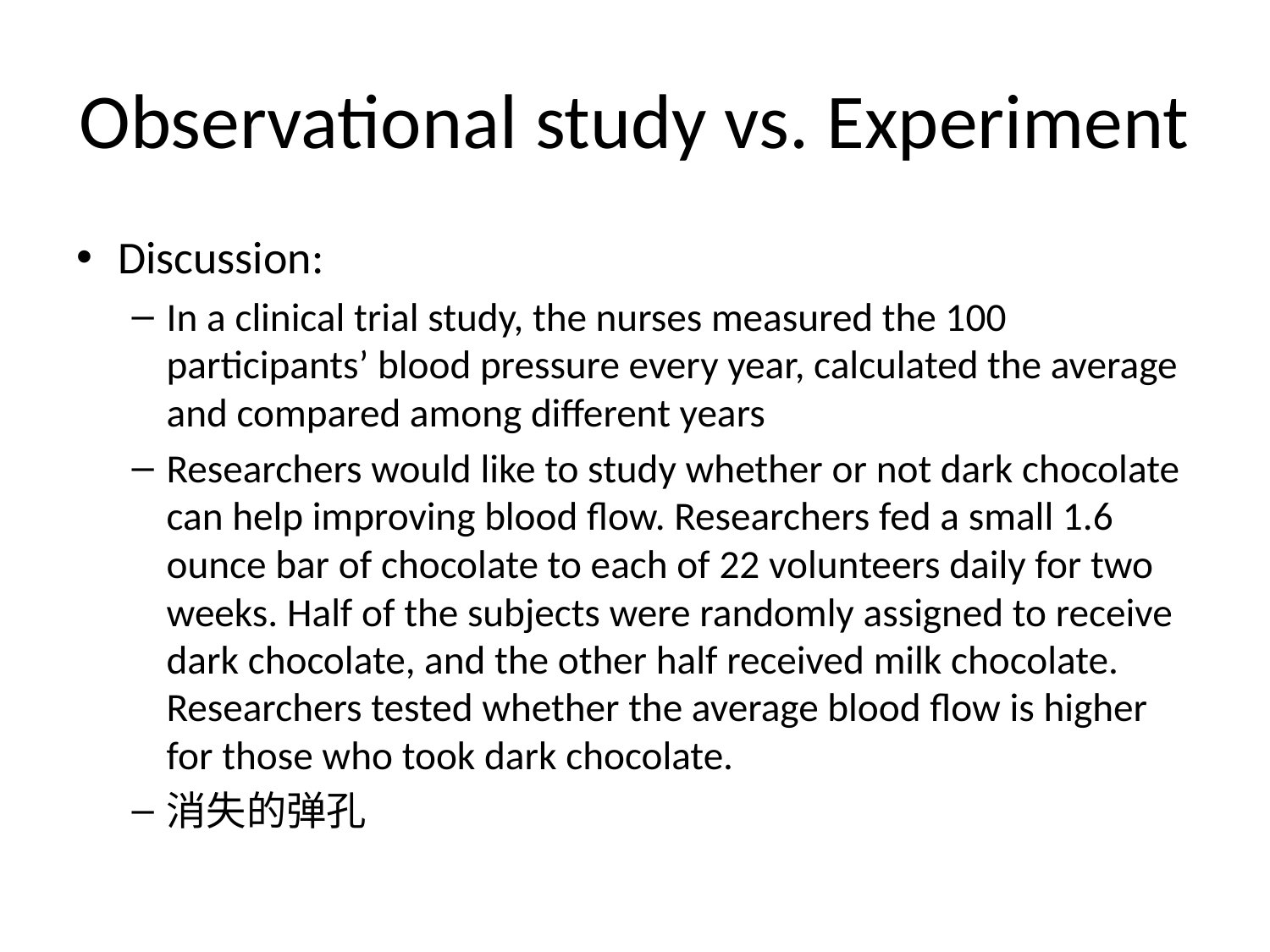

# Observational study vs. Experiment
Discussion:
In a clinical trial study, the nurses measured the 100 participants’ blood pressure every year, calculated the average and compared among different years
Researchers would like to study whether or not dark chocolate can help improving blood flow. Researchers fed a small 1.6 ounce bar of chocolate to each of 22 volunteers daily for two weeks. Half of the subjects were randomly assigned to receive dark chocolate, and the other half received milk chocolate. Researchers tested whether the average blood flow is higher for those who took dark chocolate.
消失的弹孔